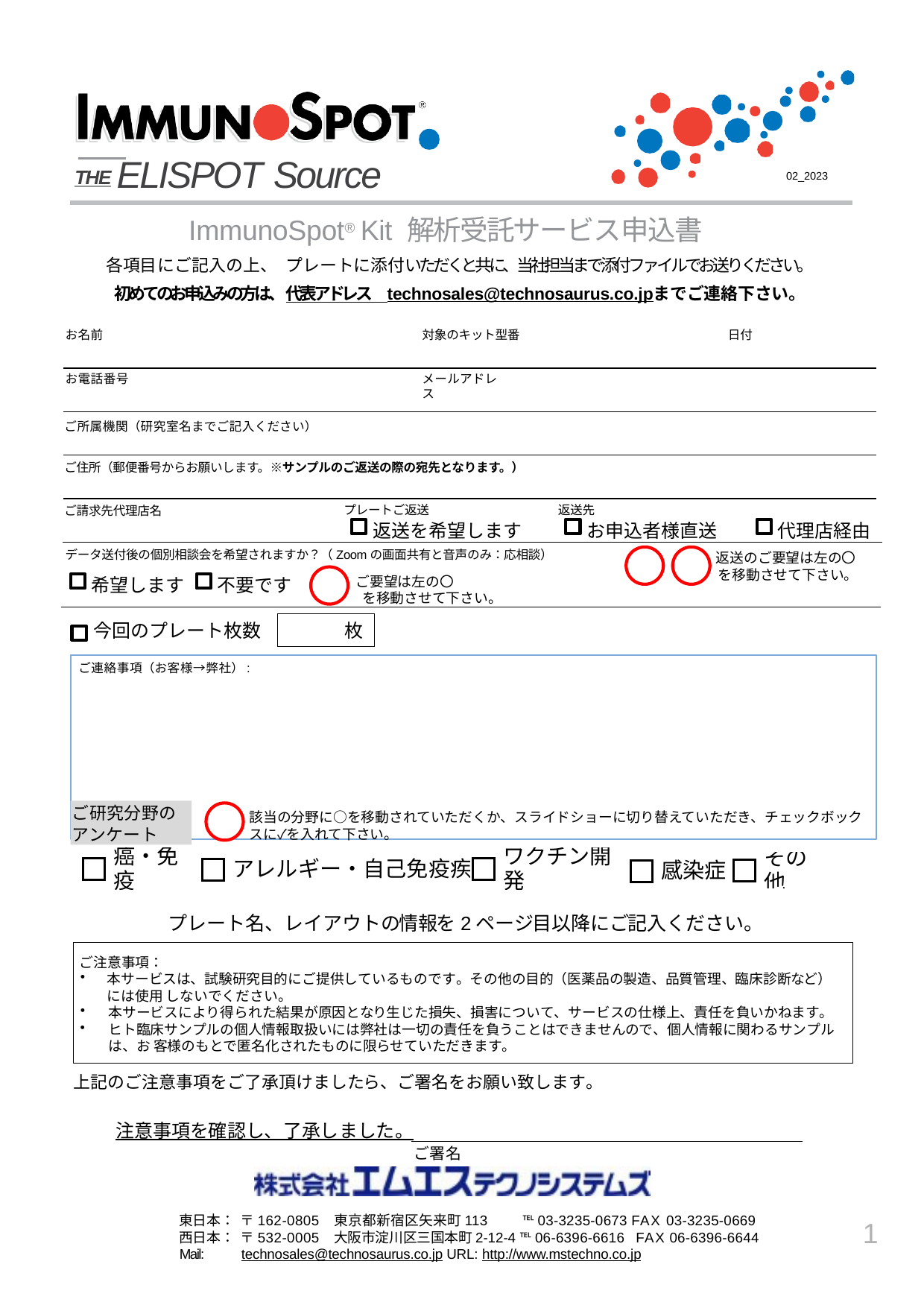

# THE ELISPOT Source

02_2023

ImmunoSpot® Kit 解析受託サービス申込書
各項目にご記入の上、　プレートに添付いただくと共に、当社担当まで添付ファイルでお送りください。
初めてのお申込みの方は、代表アドレス　technosales@technosaurus.co.jpまでご連絡下さい。

お名前
対象のキット型番
日付
お電話番号
メールアドレス
ご所属機関（研究室名までご記入ください）
ご住所（郵便番号からお願いします。※サンプルのご返送の際の宛先となります。）
プレートご返送
返送先
ご請求先代理店名
返送を希望します
お申込者様直送
代理店経由

　返送のご要望は左の〇
    を移動させて下さい。
データ送付後の個別相談会を希望されますか？（Zoomの画面共有と音声のみ：応相談）

ご要望は左の〇
 を移動させて下さい。
希望します
不要です

今回のプレート枚数
　　　枚

ご連絡事項（お客様→弊社）:

ご研究分野の
アンケート

該当の分野に○を移動されていただくか、スライドショーに切り替えていただき、チェックボックスに✓を入れて下さい。
プレート名、レイアウトの情報を2ページ目以降にご記入ください。
ご注意事項：
本サービスは、試験研究目的にご提供しているものです。その他の目的（医薬品の製造、品質管理、臨床診断など）には使用 しないでください。
本サービスにより得られた結果が原因となり生じた損失、損害について、サービスの仕様上、責任を負いかねます。
ヒト臨床サンプルの個人情報取扱いには弊社は一切の責任を負うことはできませんので、個人情報に関わるサンプルは、お 客様のもとで匿名化されたものに限らせていただきます。
上記のご注意事項をご了承頂けましたら、ご署名をお願い致します。

注意事項を確認し、了承しました。
ご署名

東日本： 〒162-0805 東京都新宿区矢来町113	℡ 03-3235-0673 FAX 03-3235-0669  西日本： 〒532-0005 大阪市淀川区三国本町2-12-4 ℡ 06-6396-6616 FAX 06-6396-6644
Mail:	technosales@technosaurus.co.jp URL: http://www.mstechno.co.jp
1